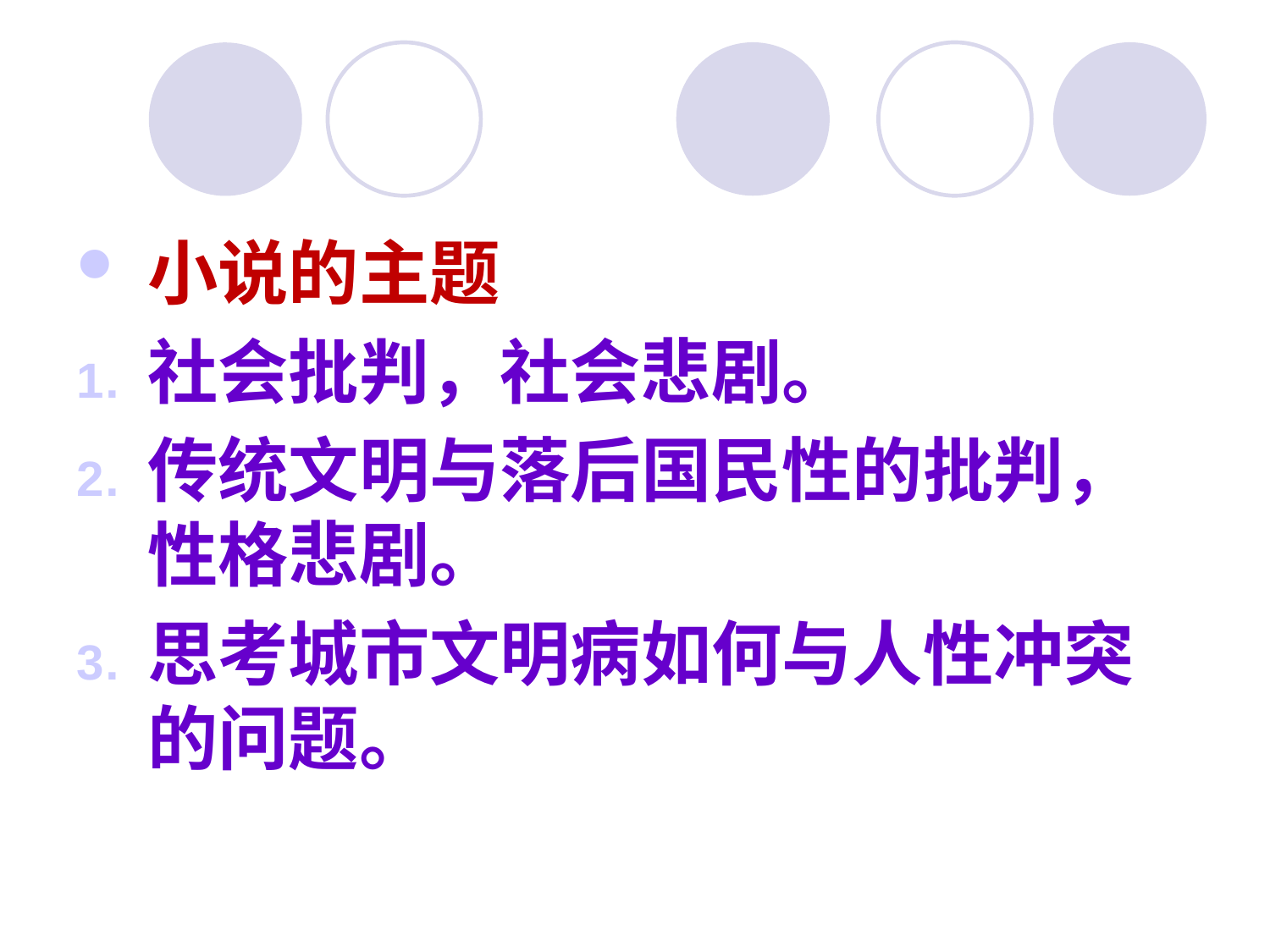

#
小说的主题
社会批判，社会悲剧。
传统文明与落后国民性的批判，性格悲剧。
思考城市文明病如何与人性冲突的问题。